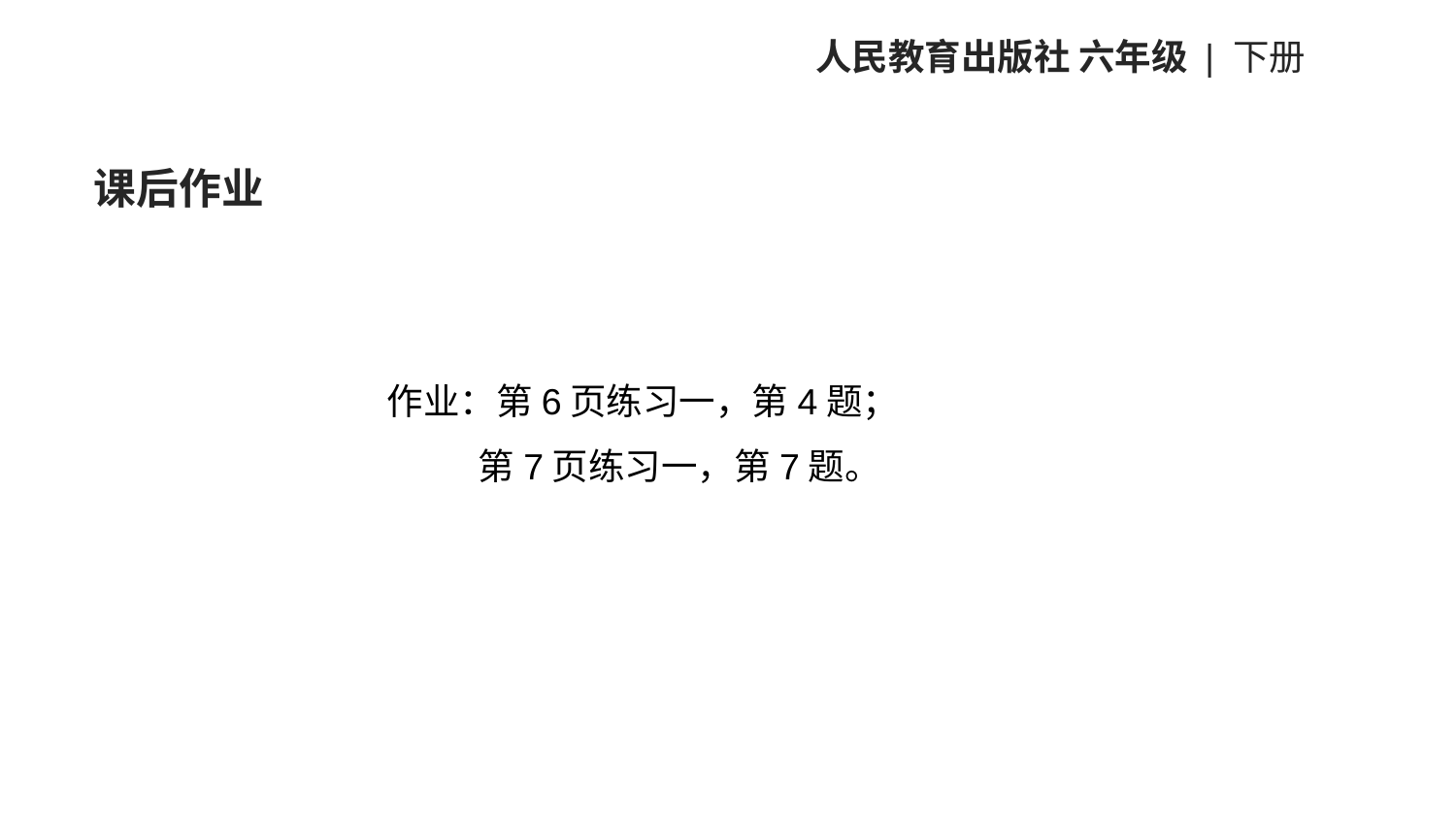

人民教育出版社 六年级 | 下册
课后作业

作业：第6页练习一，第4题；
          第7页练习一，第7题。